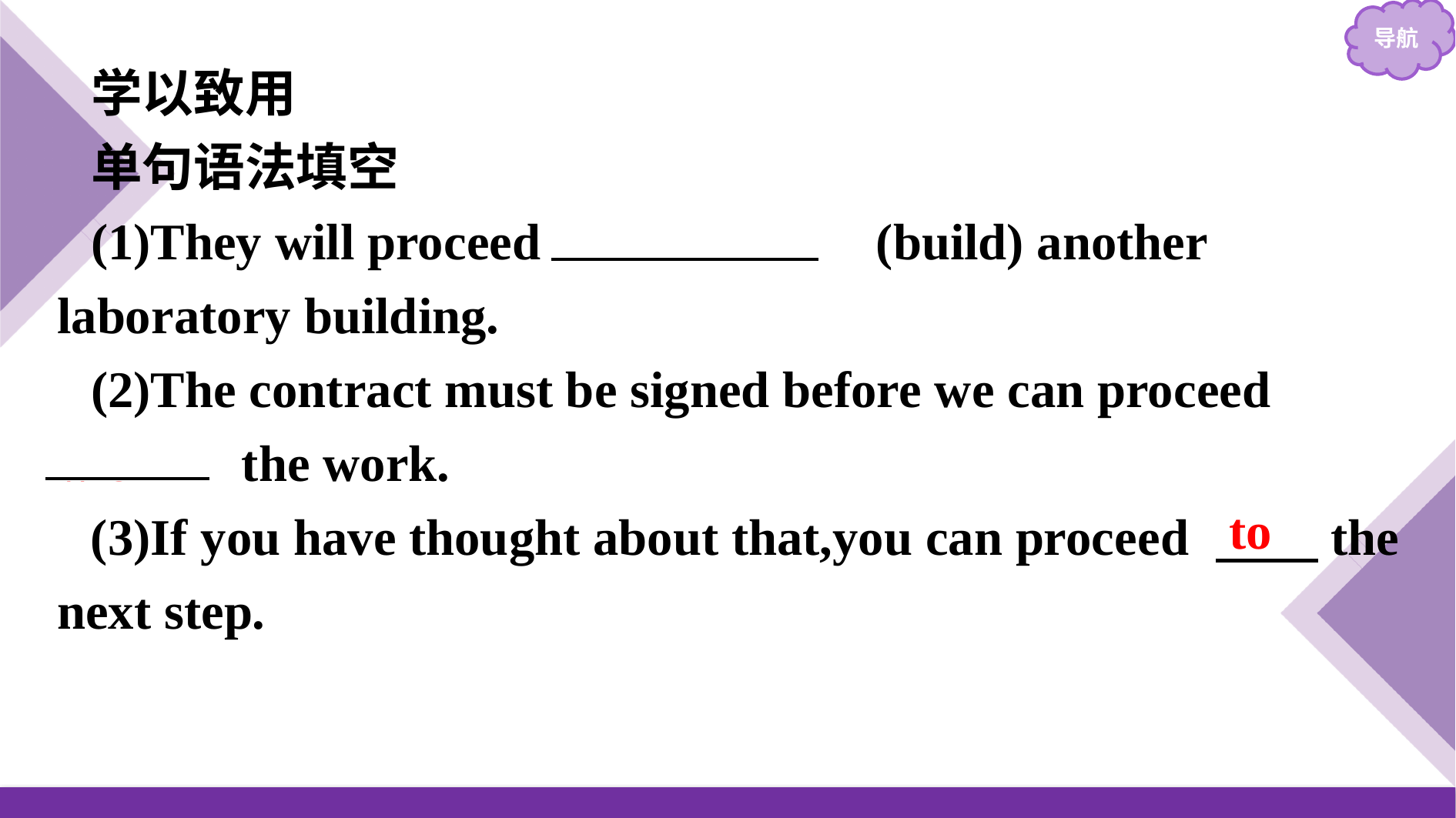

学以致用
单句语法填空
(1)They will proceed 　to build　(build) another laboratory building.
(2)The contract must be signed before we can proceed 　with　 the work.
(3)If you have thought about that,you can proceed 　　the next step.

to